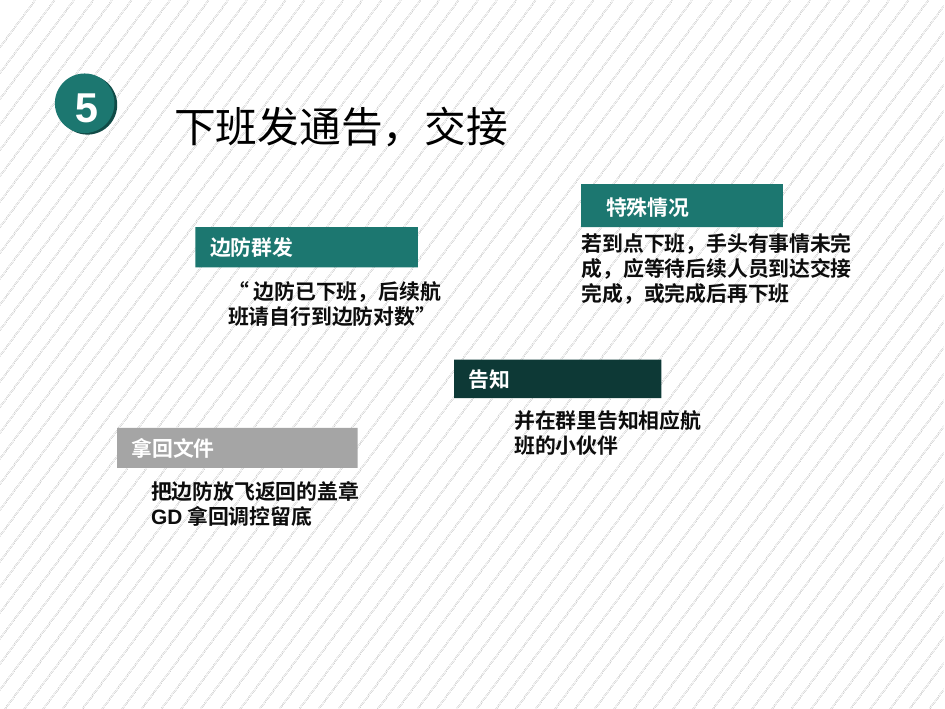

5

下班发通告，交接

特殊情况
若到点下班，手头有事情未完成，应等待后续人员到达交接完成，或完成后再下班

边防群发
“边防已下班，后续航班请自行到边防对数”

告知

并在群里告知相应航班的小伙伴

拿回文件

把边防放飞返回的盖章GD拿回调控留底